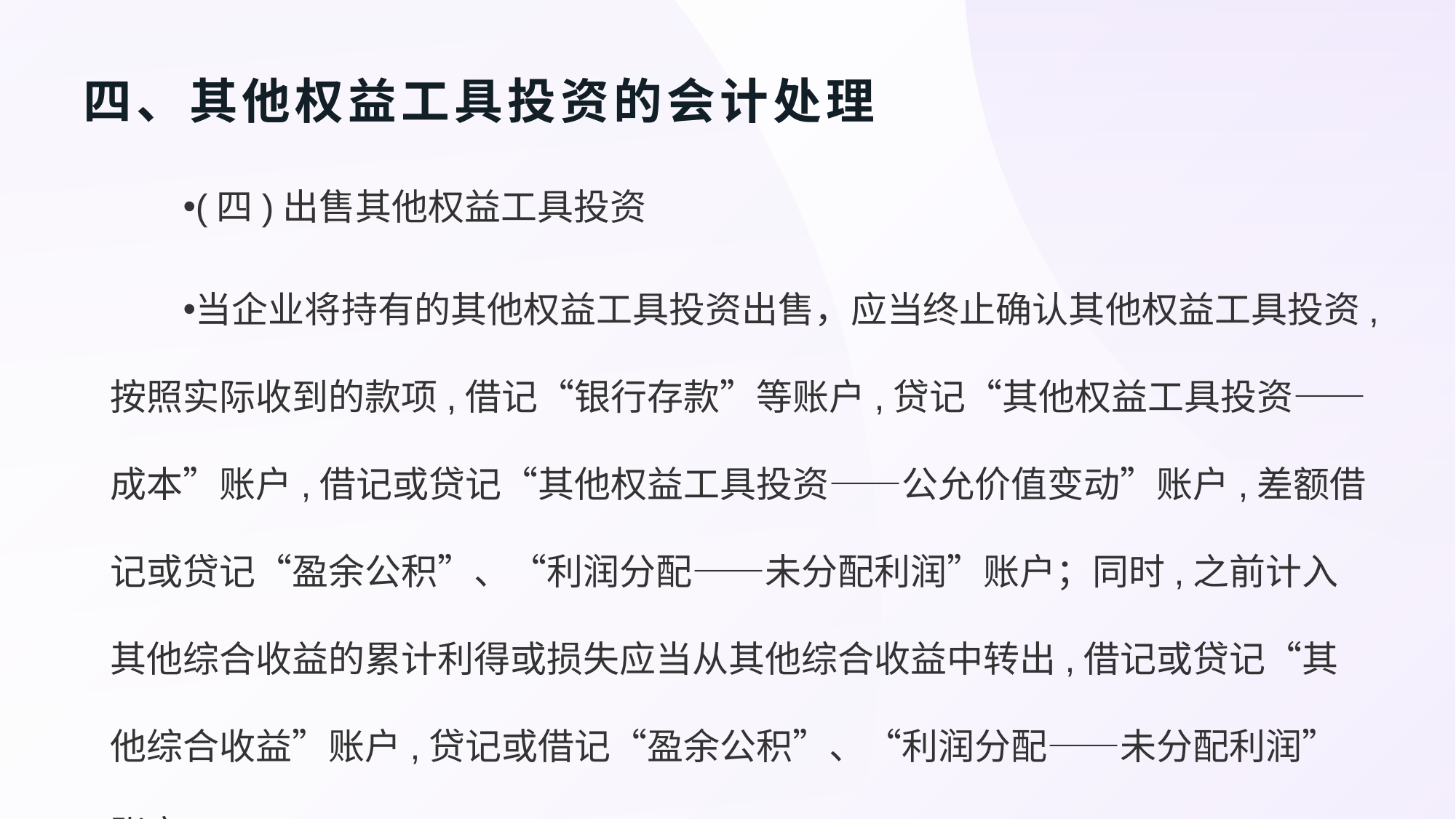

# 四、其他权益工具投资的会计处理
(四)出售其他权益工具投资
当企业将持有的其他权益工具投资出售，应当终止确认其他权益工具投资,按照实际收到的款项,借记“银行存款”等账户,贷记“其他权益工具投资——成本”账户,借记或贷记“其他权益工具投资——公允价值变动”账户,差额借记或贷记“盈余公积”、“利润分配——未分配利润”账户；同时,之前计入其他综合收益的累计利得或损失应当从其他综合收益中转出,借记或贷记“其他综合收益”账户,贷记或借记“盈余公积”、“利润分配——未分配利润”账户。